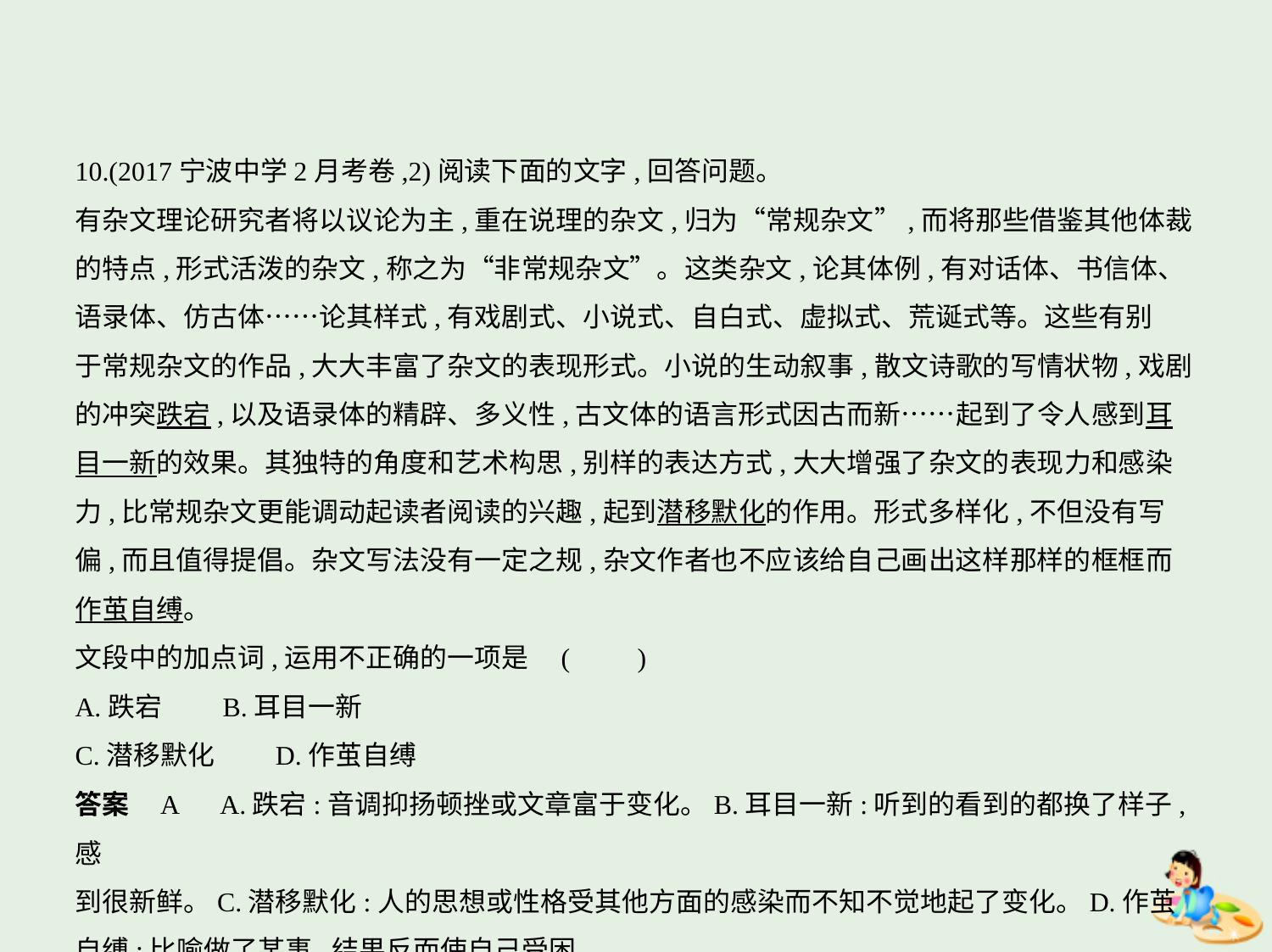

10.(2017宁波中学2月考卷,2)阅读下面的文字,回答问题。
有杂文理论研究者将以议论为主,重在说理的杂文,归为“常规杂文”,而将那些借鉴其他体裁
的特点,形式活泼的杂文,称之为“非常规杂文”。这类杂文,论其体例,有对话体、书信体、
语录体、仿古体……论其样式,有戏剧式、小说式、自白式、虚拟式、荒诞式等。这些有别
于常规杂文的作品,大大丰富了杂文的表现形式。小说的生动叙事,散文诗歌的写情状物,戏剧
的冲突跌宕,以及语录体的精辟、多义性,古文体的语言形式因古而新……起到了令人感到耳
目一新的效果。其独特的角度和艺术构思,别样的表达方式,大大增强了杂文的表现力和感染
力,比常规杂文更能调动起读者阅读的兴趣,起到潜移默化的作用。形式多样化,不但没有写
偏,而且值得提倡。杂文写法没有一定之规,杂文作者也不应该给自己画出这样那样的框框而
作茧自缚。
文段中的加点词,运用不正确的一项是 (　　)
A.跌宕　　B.耳目一新
C.潜移默化　　D.作茧自缚
答案    A　A.跌宕:音调抑扬顿挫或文章富于变化。B.耳目一新:听到的看到的都换了样子,感
到很新鲜。C.潜移默化:人的思想或性格受其他方面的感染而不知不觉地起了变化。D.作茧
自缚:比喻做了某事,结果反而使自己受困。